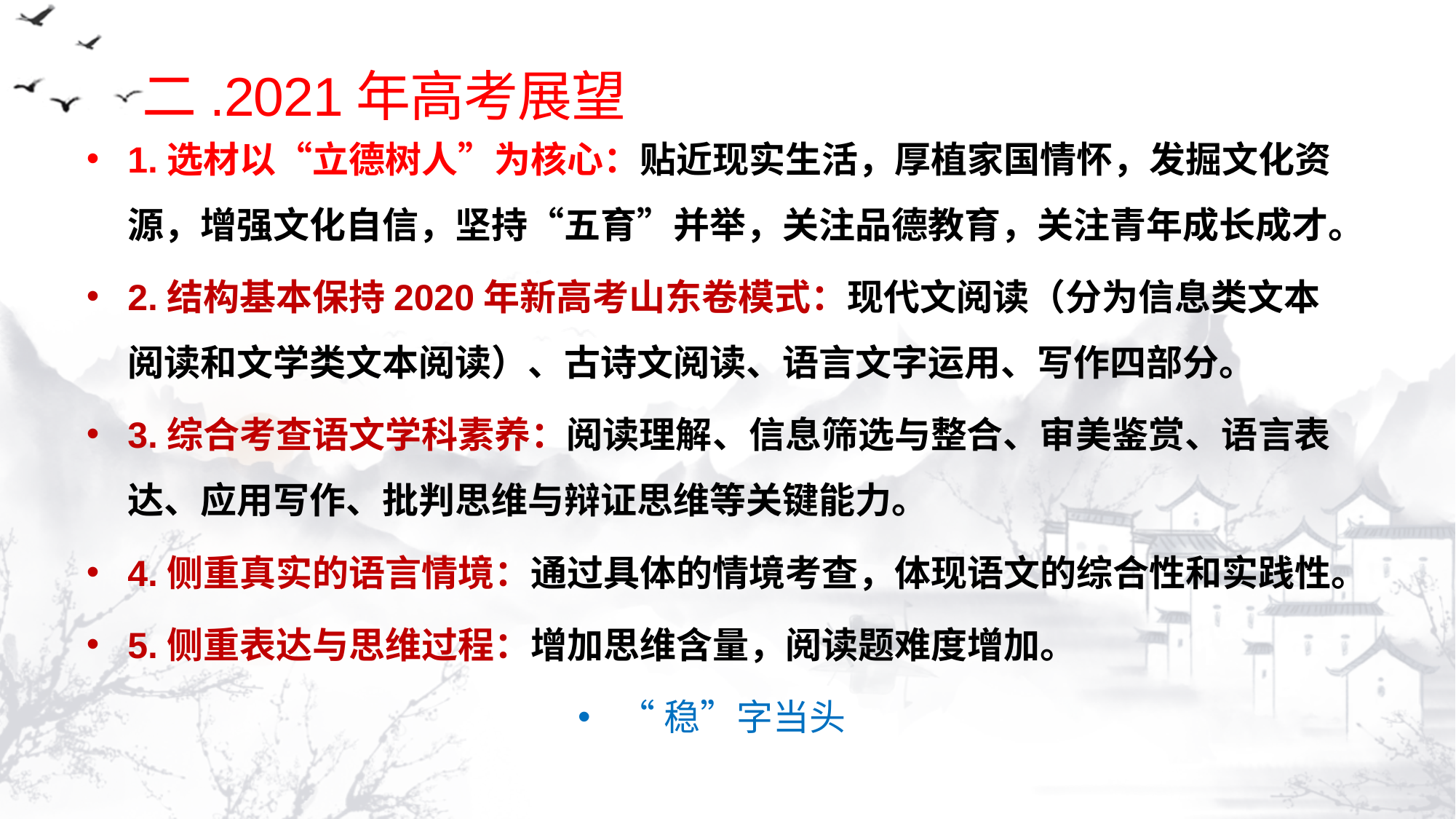

二.2021年高考展望
1.选材以“立德树人”为核心：贴近现实生活，厚植家国情怀，发掘文化资源，增强文化自信，坚持“五育”并举，关注品德教育，关注青年成长成才。
2.结构基本保持2020年新高考山东卷模式：现代文阅读（分为信息类文本阅读和文学类文本阅读）、古诗文阅读、语言文字运用、写作四部分。
3.综合考查语文学科素养：阅读理解、信息筛选与整合、审美鉴赏、语言表达、应用写作、批判思维与辩证思维等关键能力。
4.侧重真实的语言情境：通过具体的情境考查，体现语文的综合性和实践性。
5.侧重表达与思维过程：增加思维含量，阅读题难度增加。
“稳”字当头